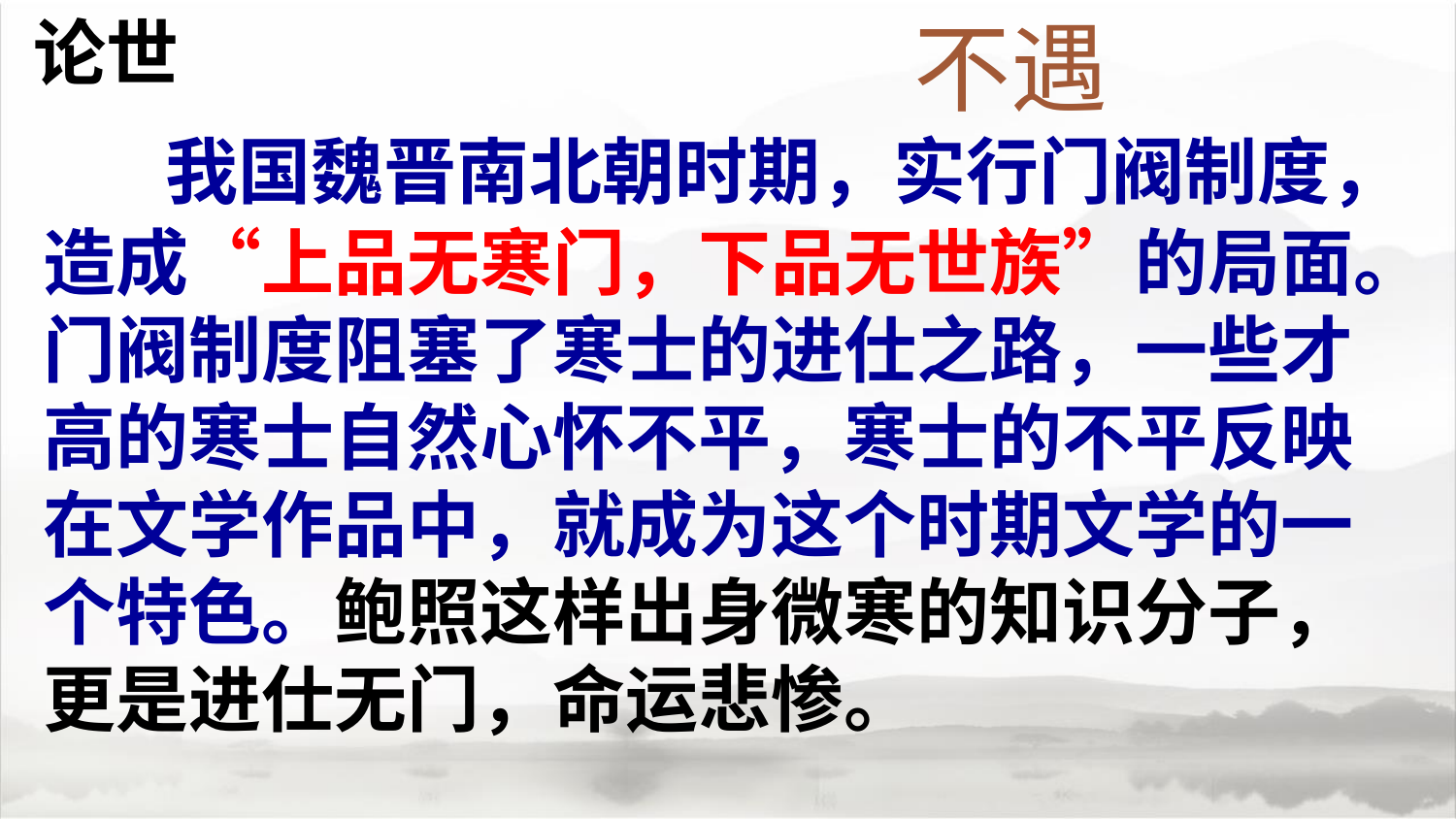

论世
不遇
     我国魏晋南北朝时期，实行门阀制度，造成“上品无寒门，下品无世族”的局面。门阀制度阻塞了寒士的进仕之路，一些才高的寒士自然心怀不平，寒士的不平反映在文学作品中，就成为这个时期文学的一个特色。鲍照这样出身微寒的知识分子，更是进仕无门，命运悲惨。